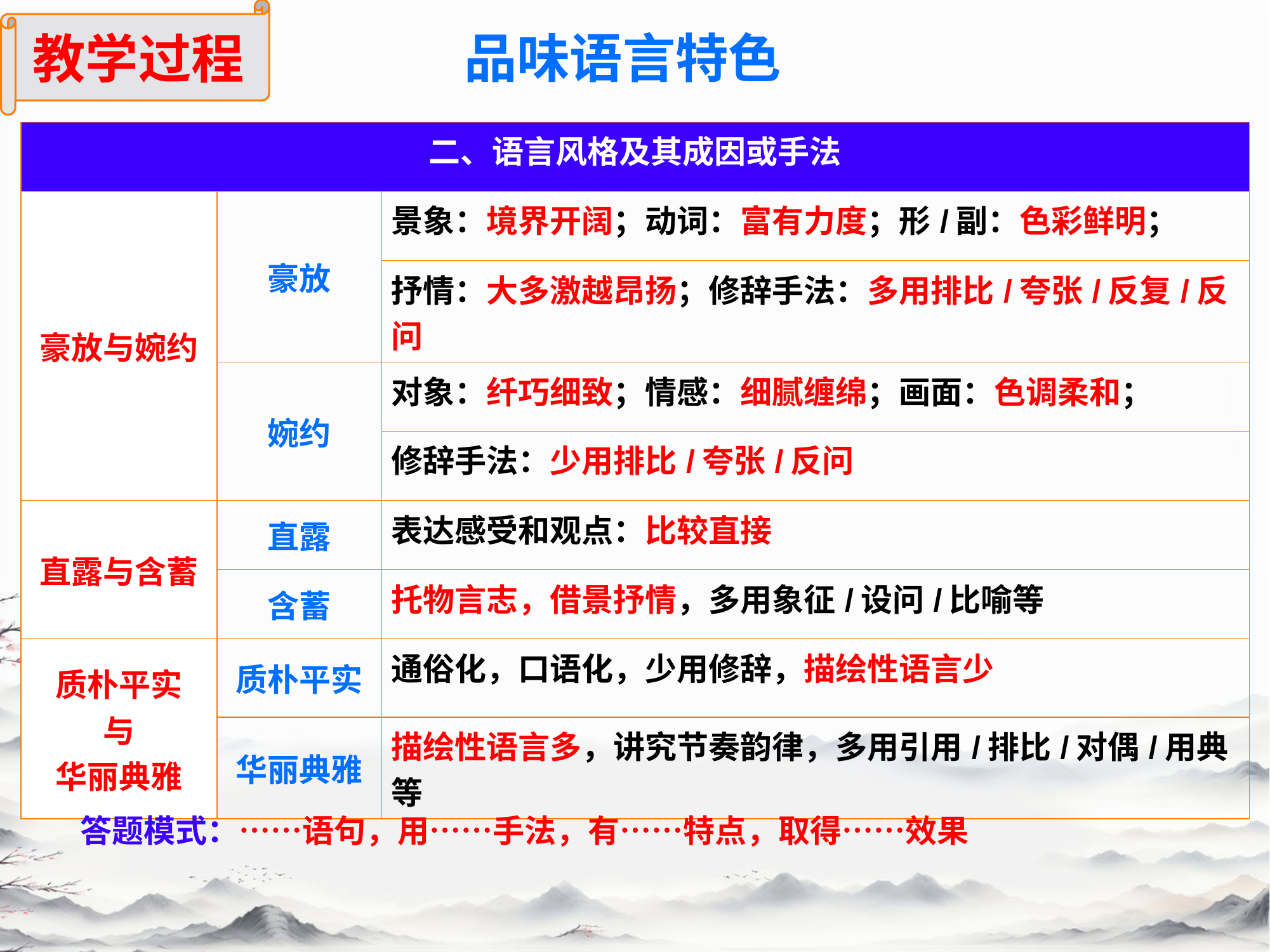

教学过程
品味语言特色
| 二、语言风格及其成因或手法 |  |  |
| --- | --- | --- |
| 豪放与婉约 | 豪放 | 景象：境界开阔；动词：富有力度；形/副：色彩鲜明； |
|  |  | 抒情：大多激越昂扬；修辞手法：多用排比/夸张/反复/反问 |
|  | 婉约 | 对象：纤巧细致；情感：细腻缠绵；画面：色调柔和； |
|  |  | 修辞手法：少用排比/夸张/反问 |
| 直露与含蓄 | 直露 | 表达感受和观点：比较直接 |
|  | 含蓄 | 托物言志，借景抒情，多用象征/设问/比喻等 |
| 质朴平实 与 华丽典雅 | 质朴平实 | 通俗化，口语化，少用修辞，描绘性语言少 |
|  | 华丽典雅 | 描绘性语言多，讲究节奏韵律，多用引用/排比/对偶/用典等 |
答题模式：……语句，用……手法，有……特点，取得……效果